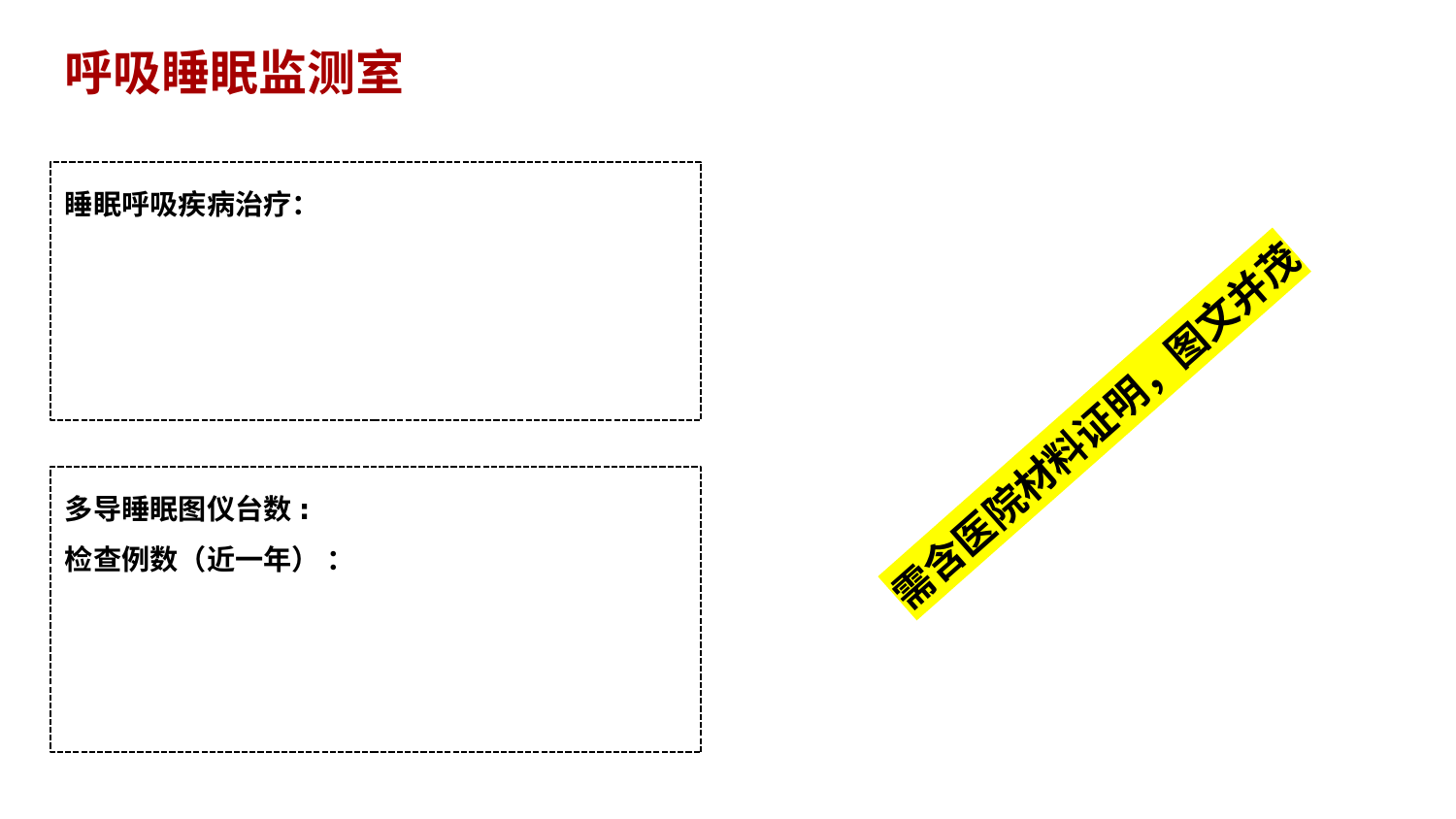

呼吸睡眠监测室
睡眠呼吸疾病治疗：
需含医院材料证明，图文并茂
多导睡眠图仪台数:
检查例数（近一年） ：